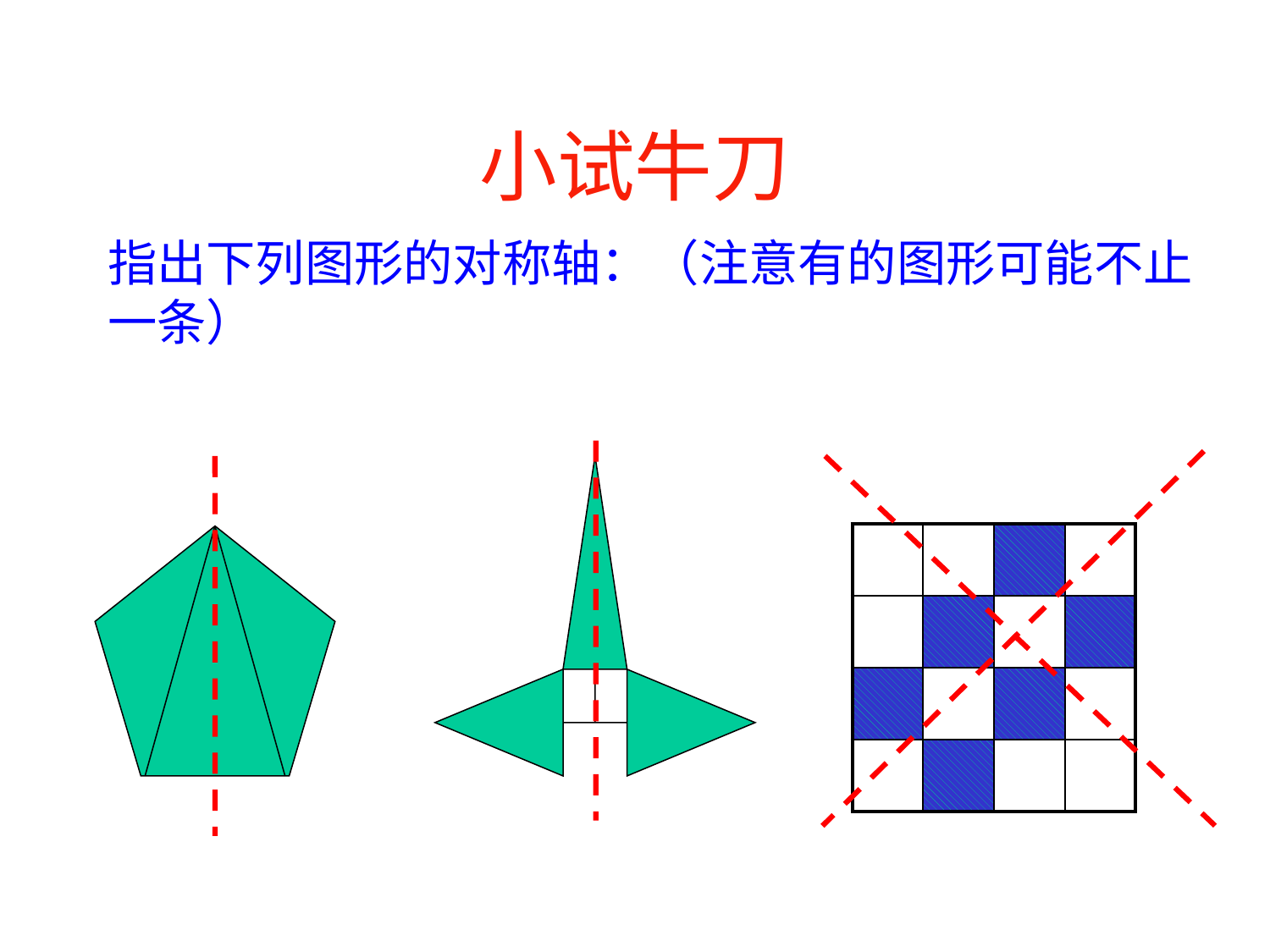

# 小试牛刀
指出下列图形的对称轴：（注意有的图形可能不止一条）

|  |  |  |  |
| --- | --- | --- | --- |
|  |  |  |  |
|  |  |  |  |
|  |  |  |  |